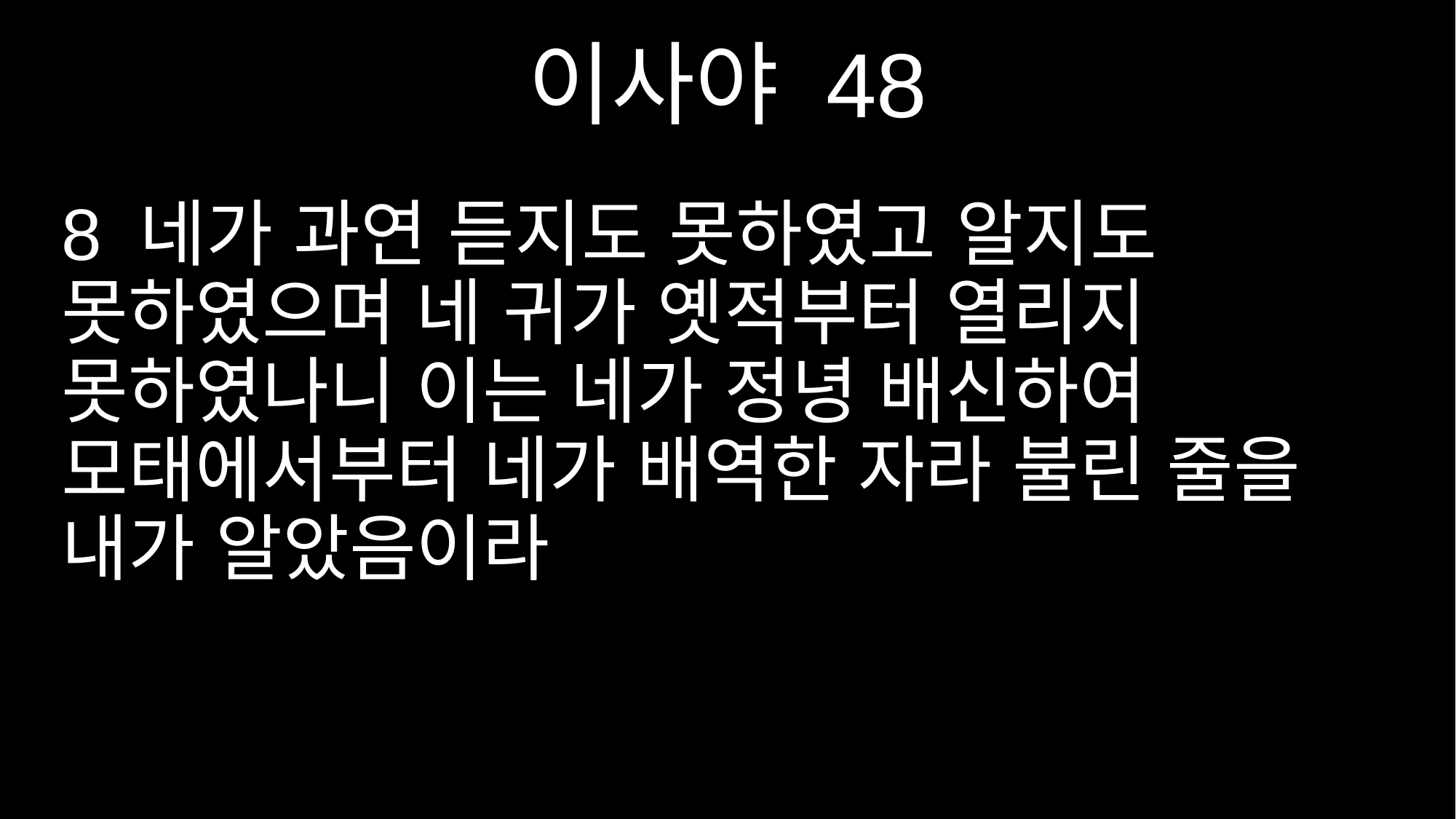

이사야 48
8 네가 과연 듣지도 못하였고 알지도 못하였으며 네 귀가 옛적부터 열리지 못하였나니 이는 네가 정녕 배신하여 모태에서부터 네가 배역한 자라 불린 줄을 내가 알았음이라